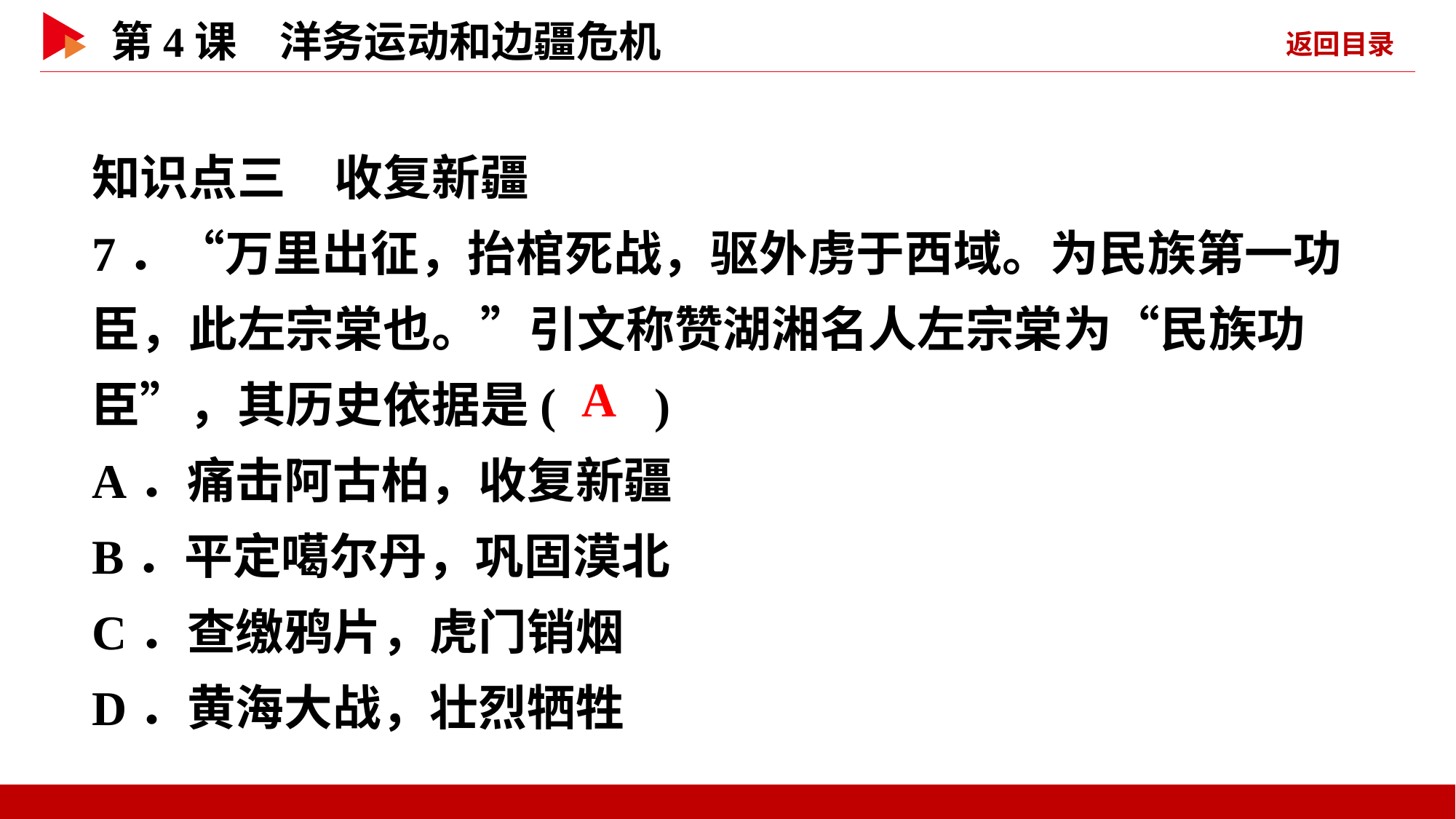

知识点三　收复新疆
7．“万里出征，抬棺死战，驱外虏于西域。为民族第一功臣，此左宗棠也。”引文称赞湖湘名人左宗棠为“民族功臣”，其历史依据是(        )
A．痛击阿古柏，收复新疆
B．平定噶尔丹，巩固漠北
C．查缴鸦片，虎门销烟
D．黄海大战，壮烈牺牲
   A